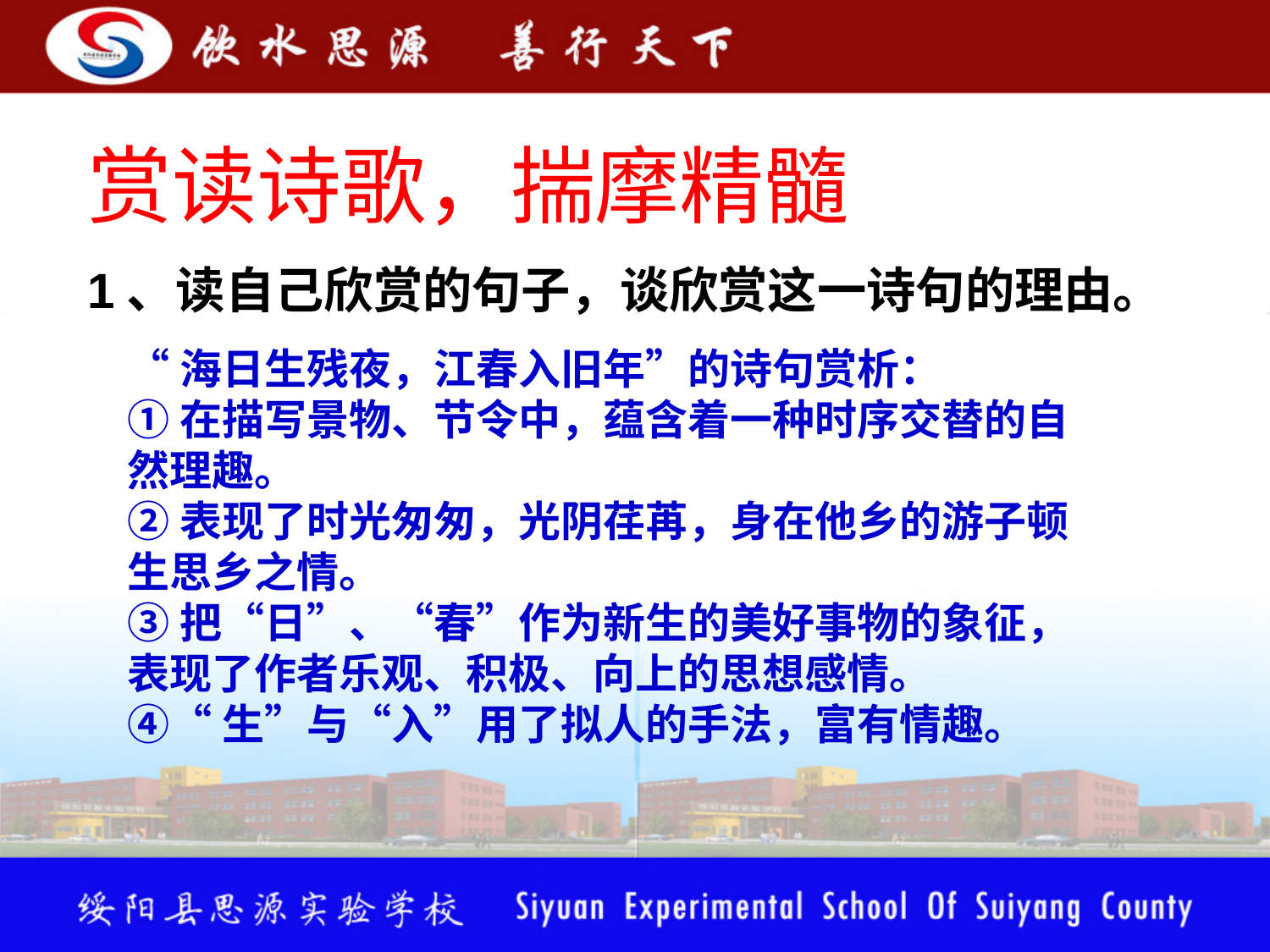

赏读诗歌，揣摩精髓
1、读自己欣赏的句子，谈欣赏这一诗句的理由。
“海日生残夜，江春入旧年”的诗句赏析：
①在描写景物、节令中，蕴含着一种时序交替的自然理趣。
②表现了时光匆匆，光阴荏苒，身在他乡的游子顿生思乡之情。
③把“日”、“春”作为新生的美好事物的象征，表现了作者乐观、积极、向上的思想感情。
④“生”与“入”用了拟人的手法，富有情趣。